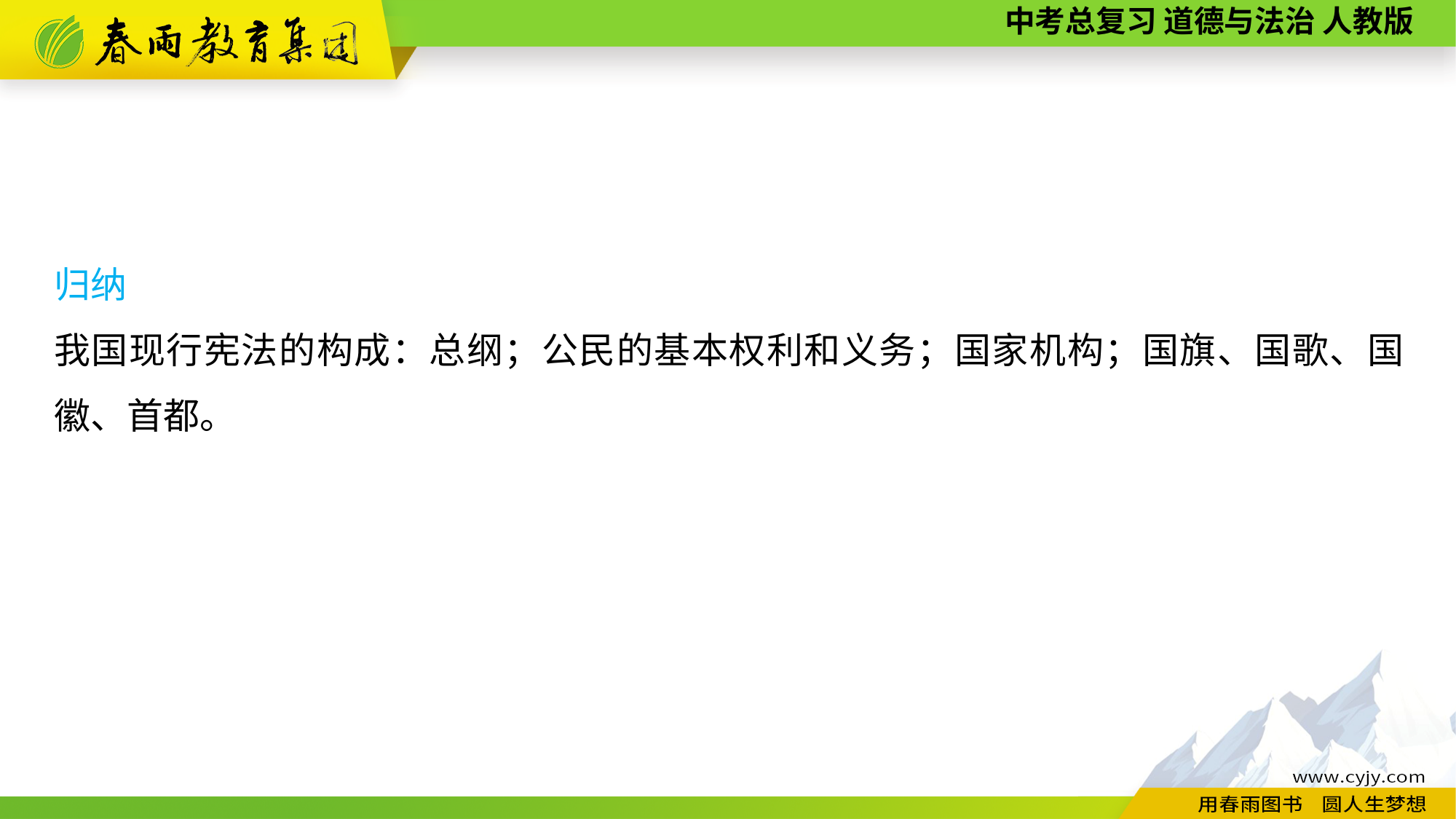

归纳
我国现行宪法的构成：总纲；公民的基本权利和义务；国家机构；国旗、国歌、国徽、首都。